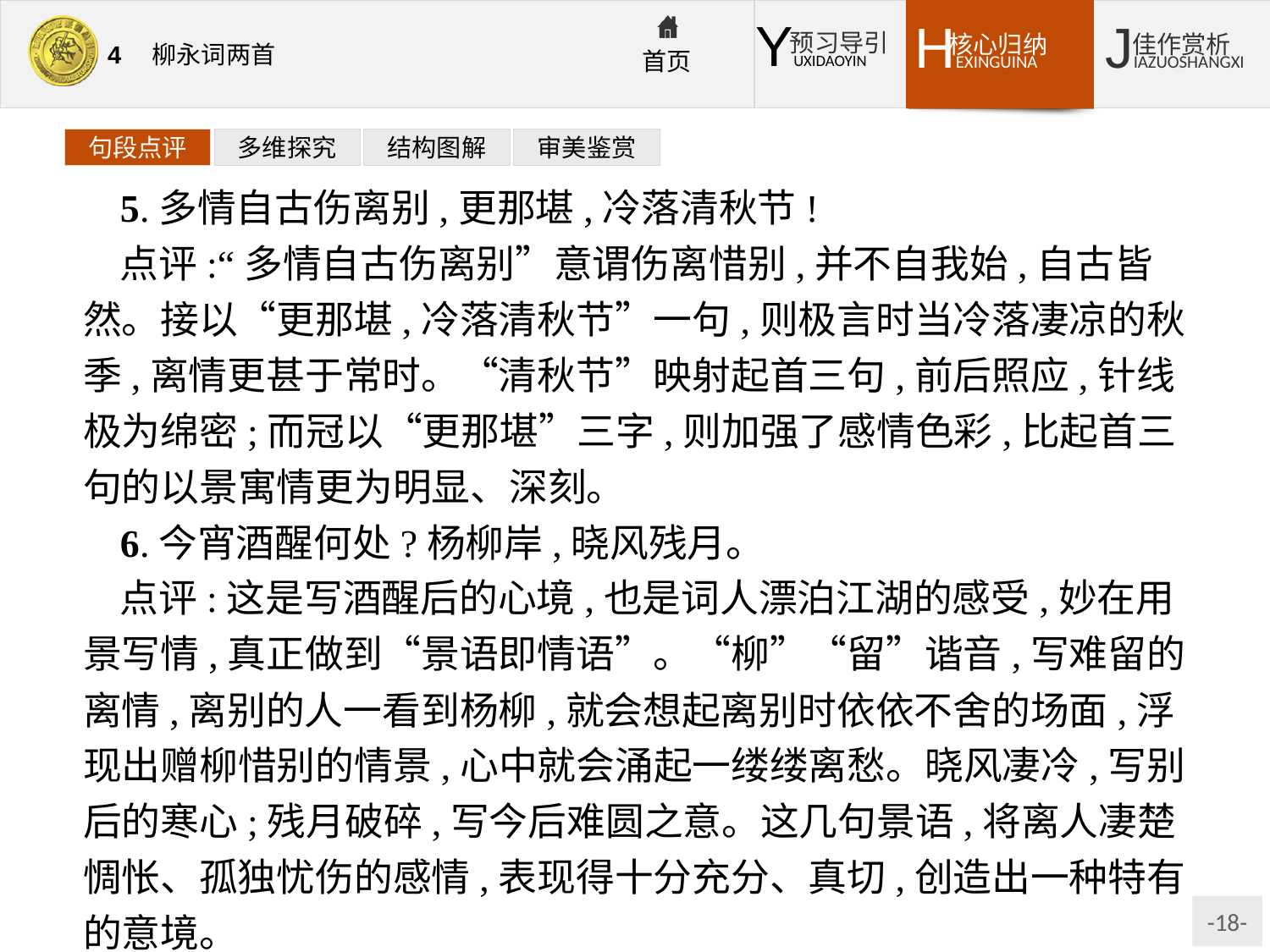

句段点评
多维探究
结构图解
审美鉴赏
5.多情自古伤离别,更那堪,冷落清秋节!
点评:“多情自古伤离别”意谓伤离惜别,并不自我始,自古皆然。接以“更那堪,冷落清秋节”一句,则极言时当冷落凄凉的秋季,离情更甚于常时。“清秋节”映射起首三句,前后照应,针线极为绵密;而冠以“更那堪”三字,则加强了感情色彩,比起首三句的以景寓情更为明显、深刻。
6.今宵酒醒何处?杨柳岸,晓风残月。
点评:这是写酒醒后的心境,也是词人漂泊江湖的感受,妙在用景写情,真正做到“景语即情语”。“柳”“留”谐音,写难留的离情,离别的人一看到杨柳,就会想起离别时依依不舍的场面,浮现出赠柳惜别的情景,心中就会涌起一缕缕离愁。晓风凄冷,写别后的寒心;残月破碎,写今后难圆之意。这几句景语,将离人凄楚惆怅、孤独忧伤的感情,表现得十分充分、真切,创造出一种特有的意境。